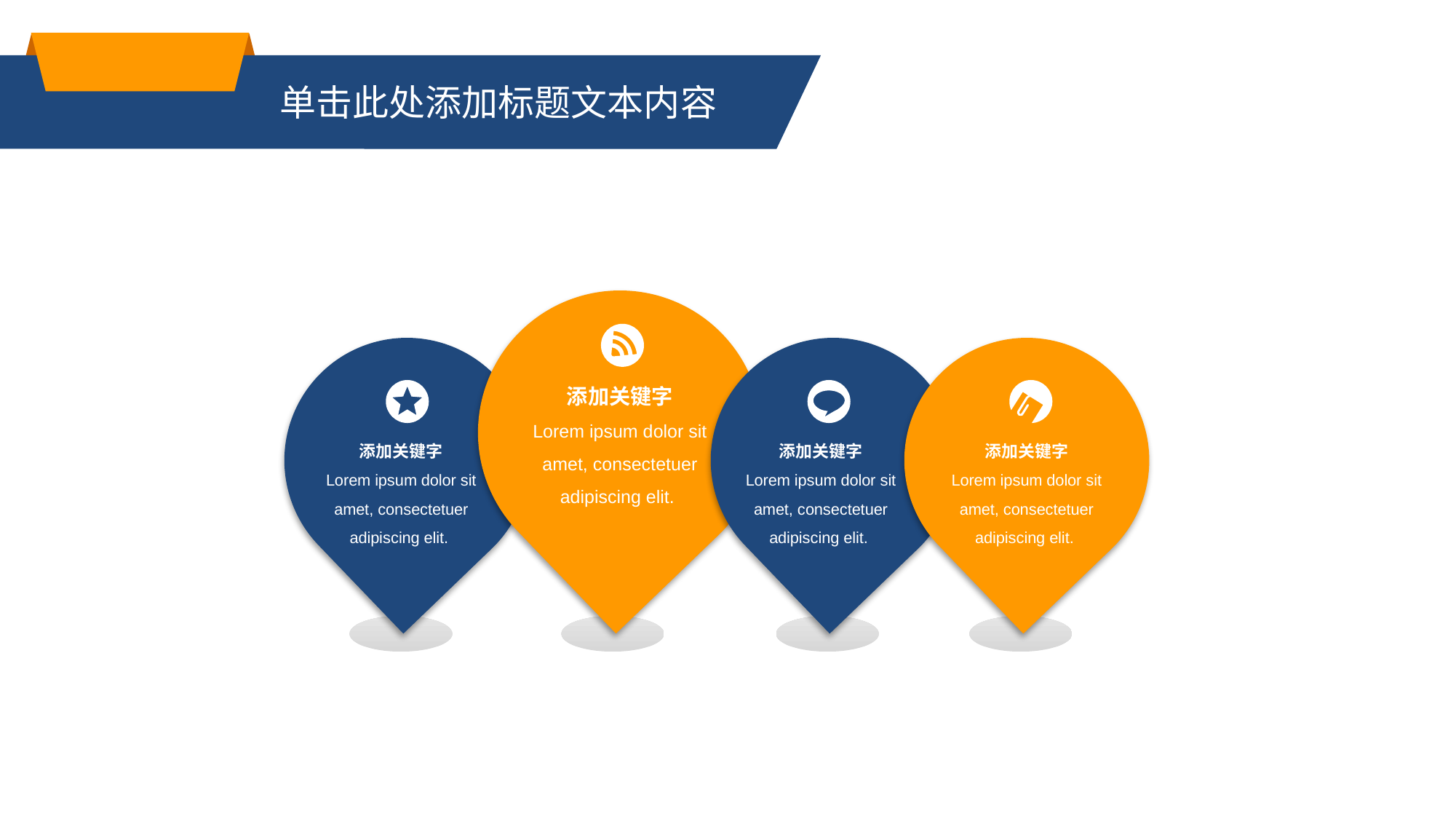

单击此处添加标题文本内容

添加关键字
Lorem ipsum dolor sit amet, consectetuer adipiscing elit.

添加关键字
Lorem ipsum dolor sit amet, consectetuer adipiscing elit.
添加关键字
Lorem ipsum dolor sit amet, consectetuer adipiscing elit.
添加关键字
Lorem ipsum dolor sit amet, consectetuer adipiscing elit.